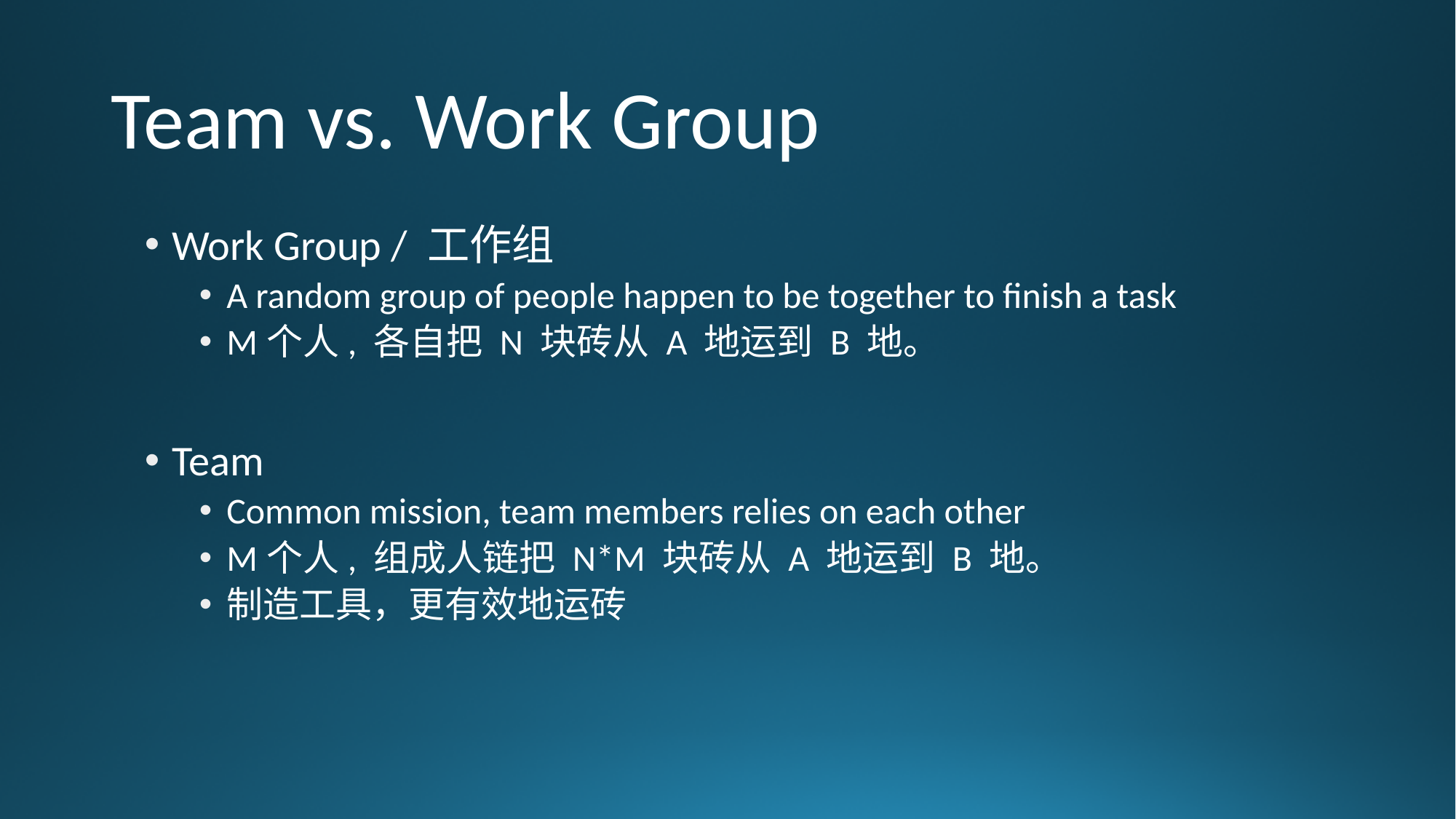

# Team vs. Work Group
Work Group / 工作组
A random group of people happen to be together to finish a task
M个人, 各自把 N 块砖从 A 地运到 B 地。

Team
Common mission, team members relies on each other
M个人, 组成人链把 N*M 块砖从 A 地运到 B 地。
制造工具，更有效地运砖